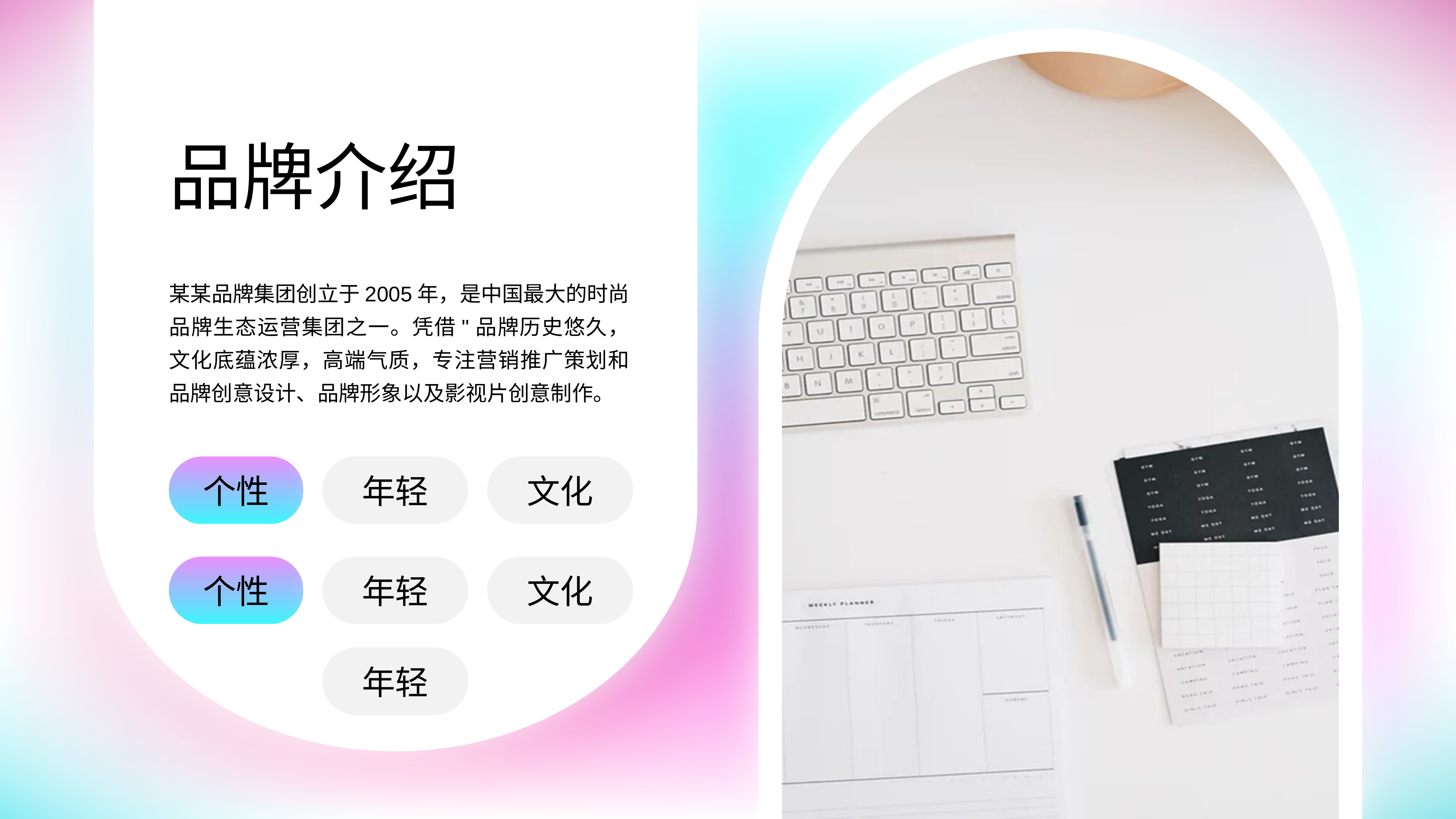

品牌介绍
某某品牌集团创立于2005年，是中国最大的时尚品牌生态运营集团之一。凭借"品牌历史悠久，文化底蕴浓厚，高端气质，专注营销推广策划和品牌创意设计、品牌形象以及影视片创意制作。
年轻
个性
文化
年轻
个性
文化
年轻